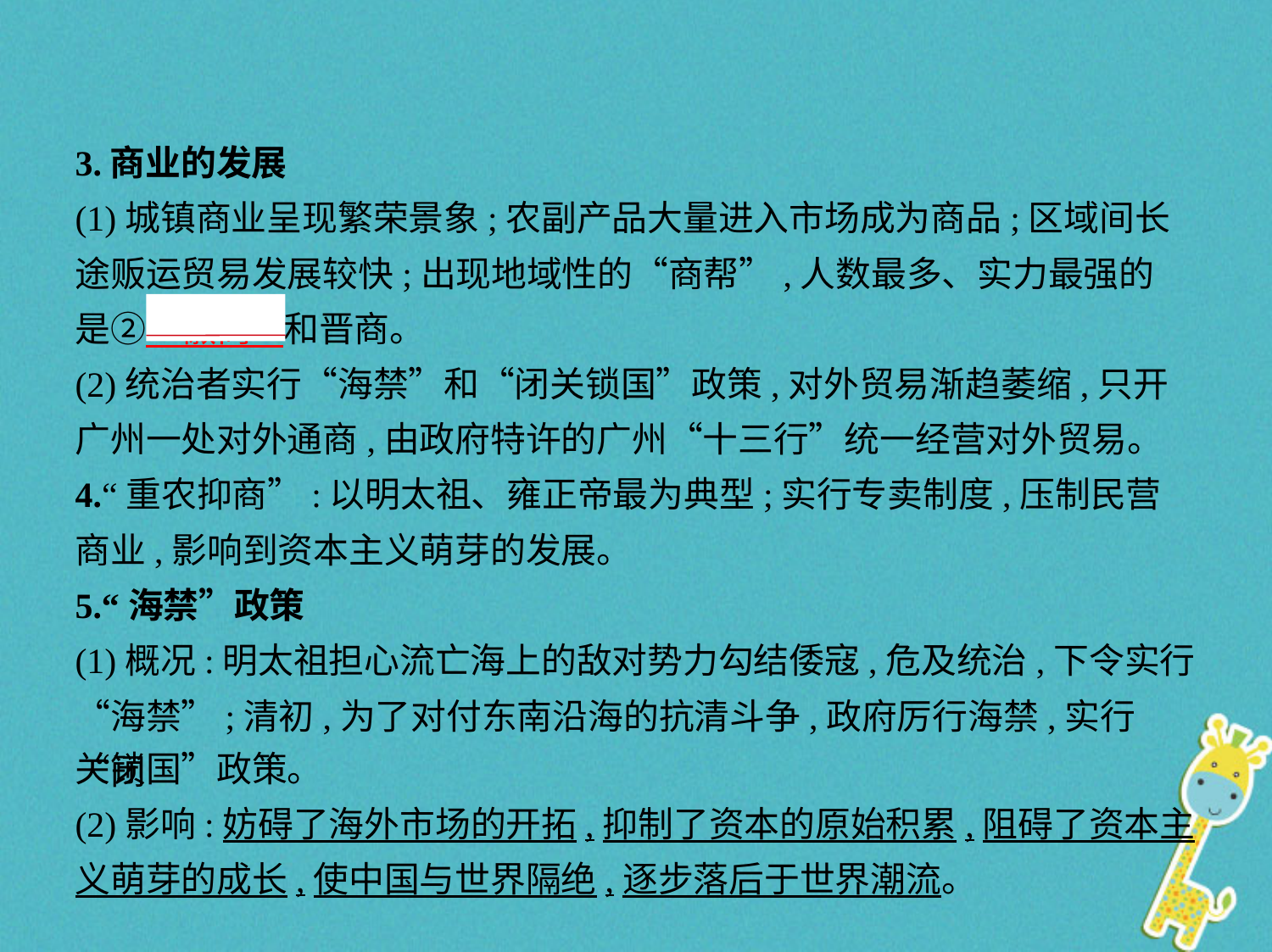

3.商业的发展
(1)城镇商业呈现繁荣景象;农副产品大量进入市场成为商品;区域间长
途贩运贸易发展较快;出现地域性的“商帮”,人数最多、实力最强的
是②　徽商    和晋商。
(2)统治者实行“海禁”和“闭关锁国”政策,对外贸易渐趋萎缩,只开
广州一处对外通商,由政府特许的广州“十三行”统一经营对外贸易。
4.“重农抑商”:以明太祖、雍正帝最为典型;实行专卖制度,压制民营
商业,影响到资本主义萌芽的发展。
5.“海禁”政策
(1)概况:明太祖担心流亡海上的敌对势力勾结倭寇,危及统治,下令实行
“海禁”;清初,为了对付东南沿海的抗清斗争,政府厉行海禁,实行“闭

关锁国”政策。
(2)影响:妨碍了海外市场的开拓,抑制了资本的原始积累,阻碍了资本主
义萌芽的成长,使中国与世界隔绝,逐步落后于世界潮流。